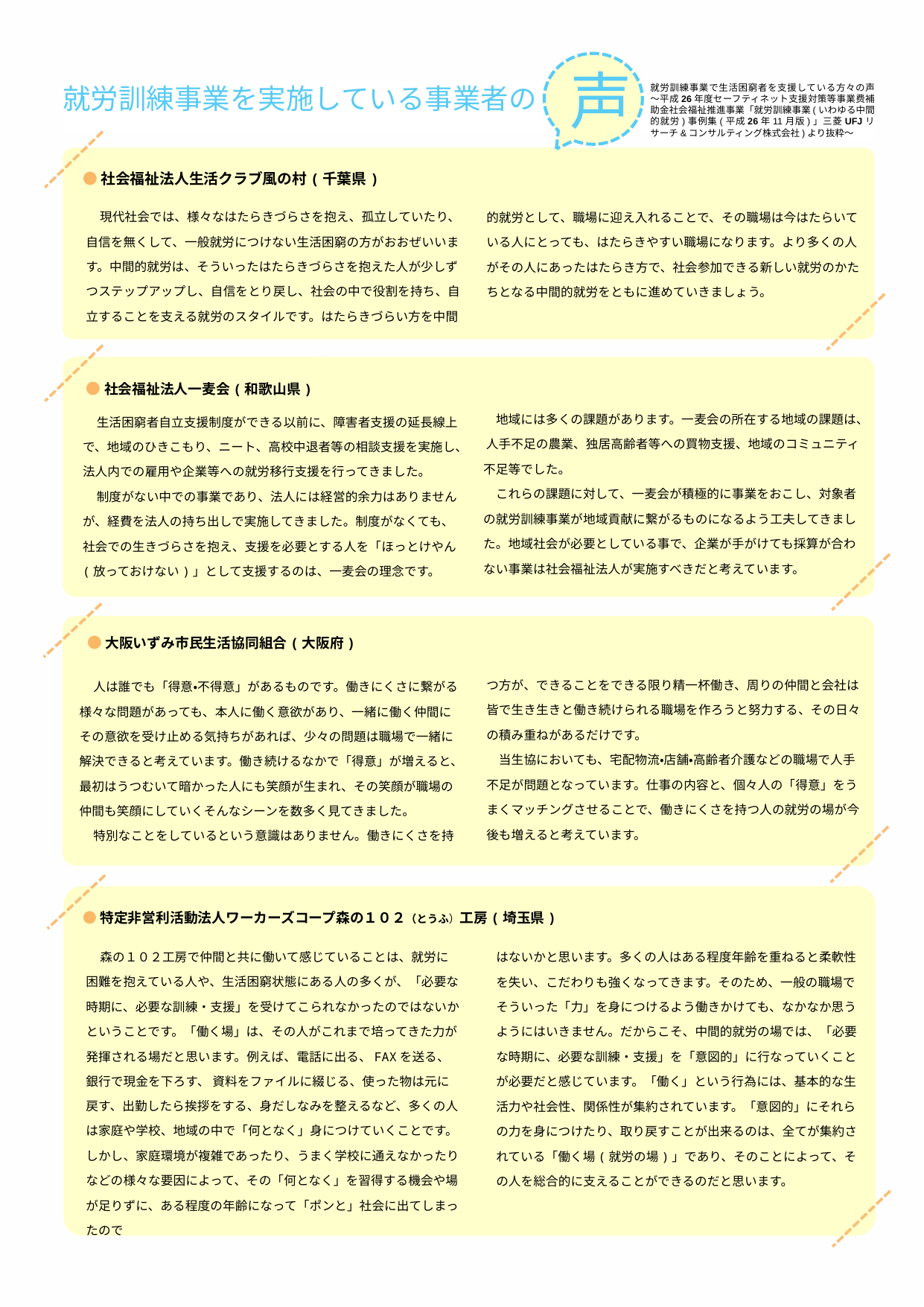

声
就労訓練事業を実施している事業者の
就労訓練事業で生活困窮者を支援している方々の声 〜平成26年度セーフティネット支援対策等事業费補助金社会福祉推進事業「就労訓練事業(いわゆる中間的就労)事例集(平成26年11月版)」三菱UFJリサーチ&コンサルティング株式会社)より抜粋〜

●社会福祉法人生活クラブ風の村(千葉県)
現代社会では、様々なはたらきづらさを抱え、孤立していたり、 自信を無くして、一般就労につけない生活困窮の方がおおぜいいま す。中間的就労は、そういったはたらきづらさを抱えた人が少しずつステップアップし、自信をとり戻し、社会の中で役割を持ち、自 立することを支える就労のスタイルです。はたらきづらい方を中間
的就労として、職場に迎え入れることで、その職場は今はたらいている人にとっても、はたらきやすい職場になります。より多くの人がその人にあったはたらき方で、社会参加できる新しい就労のかたちとなる中間的就労をともに進めていきましょう。

●社会福祉法人一麦会(和歌山県)

　地域には多くの課題があります。一麦会の所在する地域の課題は、 人手不足の農業、独居高齢者等への買物支援、地域のコミュニティ不足等でした。
　これらの課題に対して、一麦会が積極的に事業をおこし、対象者の就労訓練事業が地域貢献に繋がるものになるよう工夫してきました。地域社会が必要としている事で、企業が手がけても採算が合わない事業は社会福祉法人が実施すべきだと考えています。

生活困窮者自立支援制度ができる以前に、障害者支援の延長線上 で、地域のひきこもり、ニート、高校中退者等の相談支援を実施し、法人内での雇用や企業等への就労移行支援を行ってきました。
制度がない中での事業であり、法人には経営的余力はありません が、経費を法人の持ち出しで実施してきました。制度がなくても、社会での生きづらさを抱え、支援を必要とする人を「ほっとけやん(放っておけない)」として支援するのは、一麦会の理念です。

●大阪いずみ市民生活協同組合(大阪府)
つ方が、できることをできる限り精一杯働き、周りの仲間と会社は皆で生き生きと働き続けられる職場を作ろうと努力する、その日々の積み重ねがあるだけです。
　当生協においても、宅配物流•店舗•高齢者介護などの職場で人手 不足が問題となっています。仕事の内容と、個々人の「得意」をうまくマッチングさせることで、働きにくさを持つ人の就労の場が今後も増えると考えています。
人は誰でも「得意•不得意」があるものです。働きにくさに繋がる様々な問題があっても、本人に働く意欲があり、一緒に働く仲間にその意欲を受け止める気持ちがあれば、少々の問題は職場で一緒に解決できると考えています。働き続けるなかで「得意」が増えると、最初はうつむいて暗かった人にも笑顔が生まれ、その笑顔が職場の仲間も笑顔にしていくそんなシーンを数多く見てきました。
特別なことをしているという意識はありません。働きにくさを持

●特定非営利活動法人ワーカーズコープ森の１０２（とうふ）工房(埼玉県)
はないかと思います。多くの人はある程度年齢を重ねると柔軟性を失い、こだわりも強くなってきます。そのため、一般の職場でそういった「力」を身につけるよう働きかけても、なかなか思うようにはいきません。だからこそ、中間的就労の場では、「必要な時期に、必要な訓練・支援」を「意図的」に行なっていくことが必要だと感じています。「働く」という行為には、基本的な生活力や社会性、関係性が集約されています。「意図的」にそれらの力を身につけたり、取り戻すことが出来るのは、全てが集約されている「働く場(就労の場)」であり、そのことによって、その人を総合的に支えることができるのだと思います。
森の１０２工房で仲間と共に働いて感じていることは、就労に困難を抱えている人や、生活困窮状態にある人の多くが、「必要な時期に、必要な訓練・支援」を受けてこられなかったのではないかということです。「働く場」は、その人がこれまで培ってきた力が発揮される場だと思います。例えば、電話に出る、FAXを送る、銀行で現金を下ろす、 資料をファイルに綴じる、使った物は元に戻す、出勤したら挨拶をする、身だしなみを整えるなど、多くの人は家庭や学校、地域の中で「何となく」身につけていくことです。しかし、家庭環境が複雑であったり、うまく学校に通えなかったりなどの様々な要因によって、その「何となく」を習得する機会や場が足りずに、ある程度の年齢になって「ポンと」社会に出てしまったので